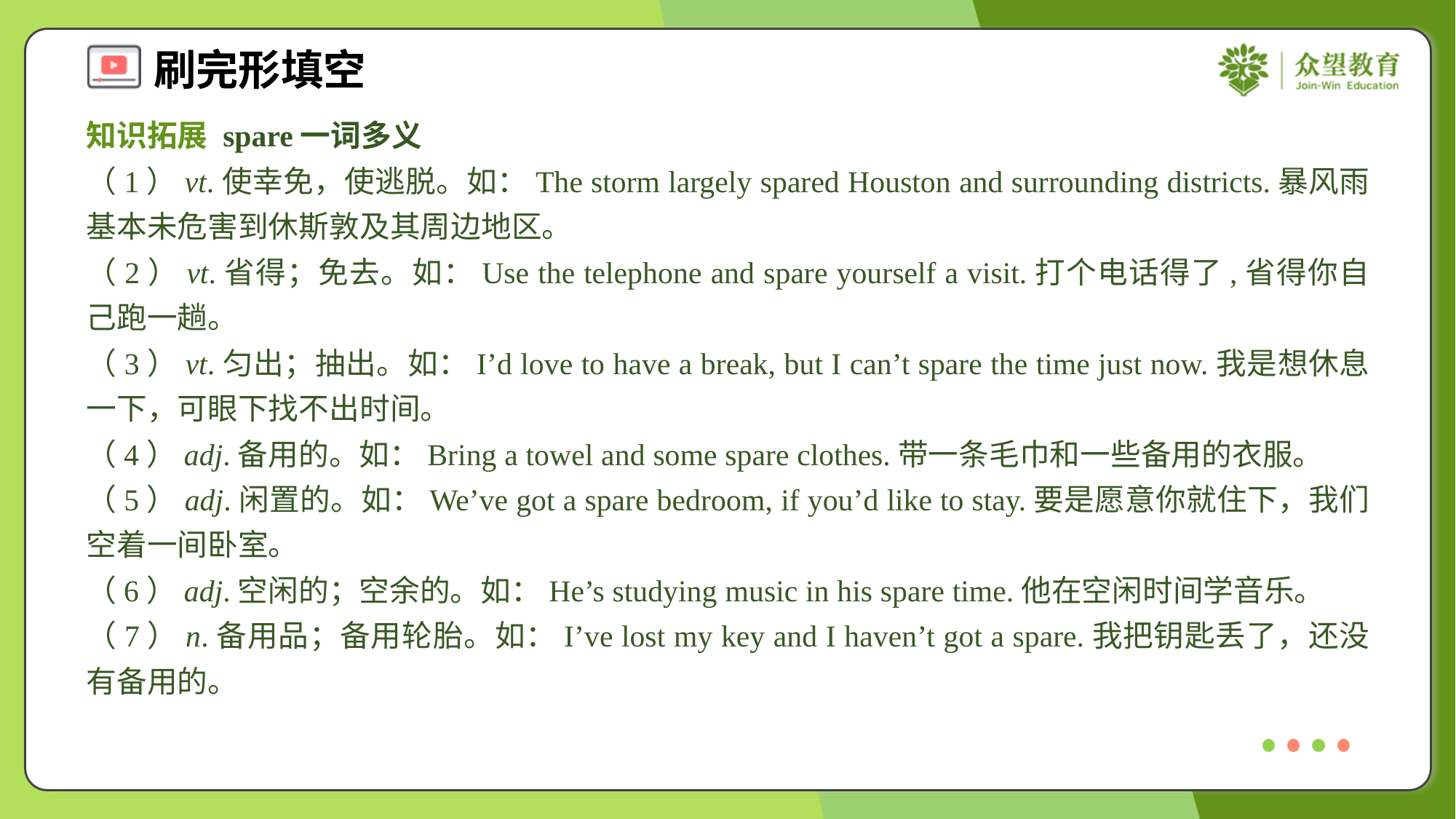

知识拓展 spare一词多义
（1）vt.使幸免，使逃脱。如：The storm largely spared Houston and surrounding districts.暴风雨基本未危害到休斯敦及其周边地区。
（2）vt.省得；免去。如：Use the telephone and spare yourself a visit.打个电话得了,省得你自己跑一趟。
（3）vt.匀出；抽出。如：I’d love to have a break, but I can’t spare the time just now.我是想休息一下，可眼下找不出时间。
（4）adj.备用的。如：Bring a towel and some spare clothes.带一条毛巾和一些备用的衣服。
（5）adj.闲置的。如：We’ve got a spare bedroom, if you’d like to stay.要是愿意你就住下，我们空着一间卧室。
（6）adj.空闲的；空余的。如：He’s studying music in his spare time.他在空闲时间学音乐。
（7）n.备用品；备用轮胎。如：I’ve lost my key and I haven’t got a spare.我把钥匙丢了，还没有备用的。